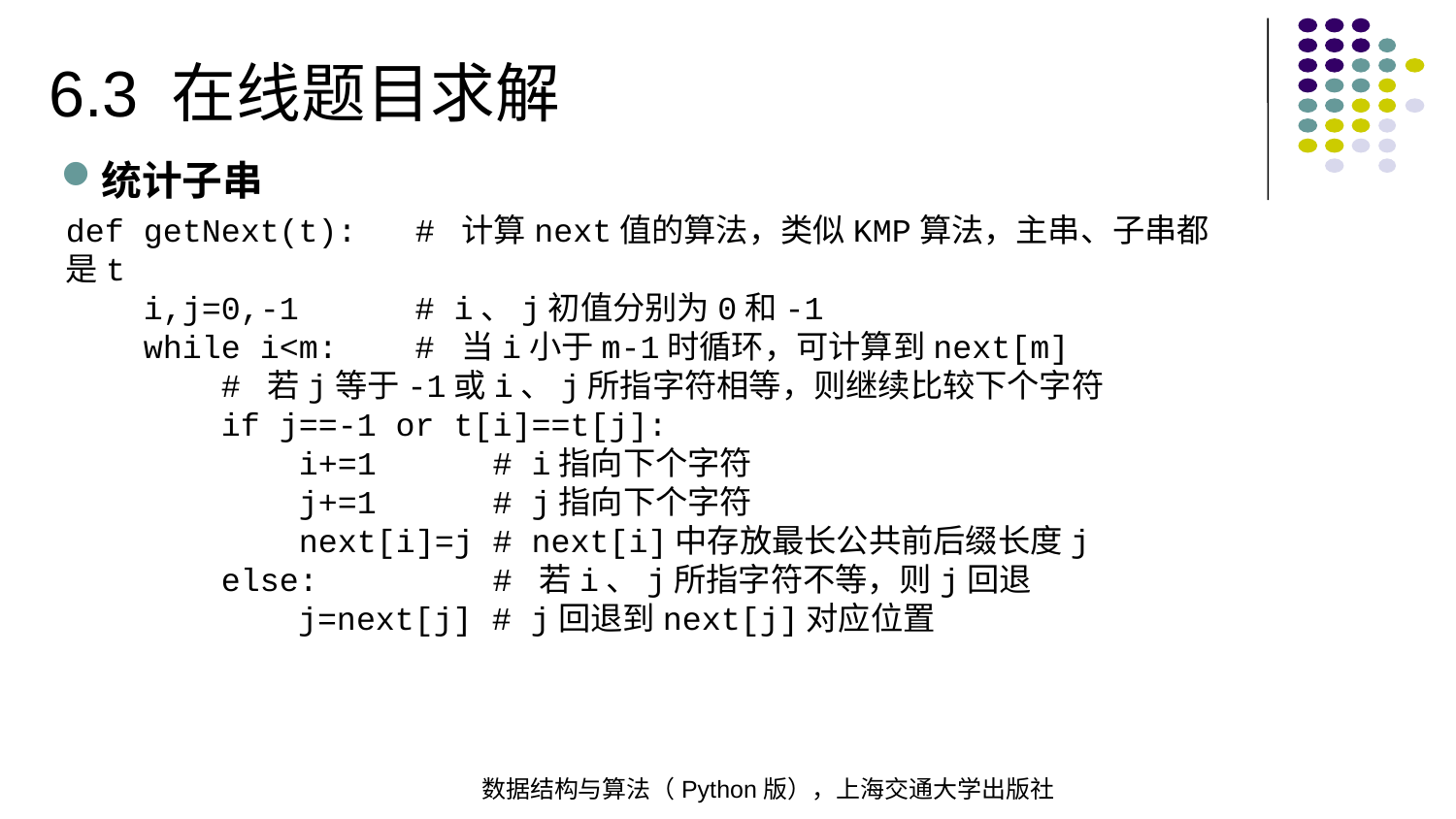

6.3 在线题目求解
统计子串
def getNext(t):   # 计算next值的算法，类似KMP算法，主串、子串都是t
    i,j=0,-1      # i、j初值分别为0和-1
    while i<m:    # 当i小于m-1时循环，可计算到next[m]
        # 若j等于-1或i、j所指字符相等，则继续比较下个字符
        if j==-1 or t[i]==t[j]:
            i+=1      # i指向下个字符
            j+=1      # j指向下个字符
            next[i]=j # next[i]中存放最长公共前后缀长度j
        else:         # 若i、j所指字符不等，则j回退
                             j=next[j] # j回退到next[j]对应位置